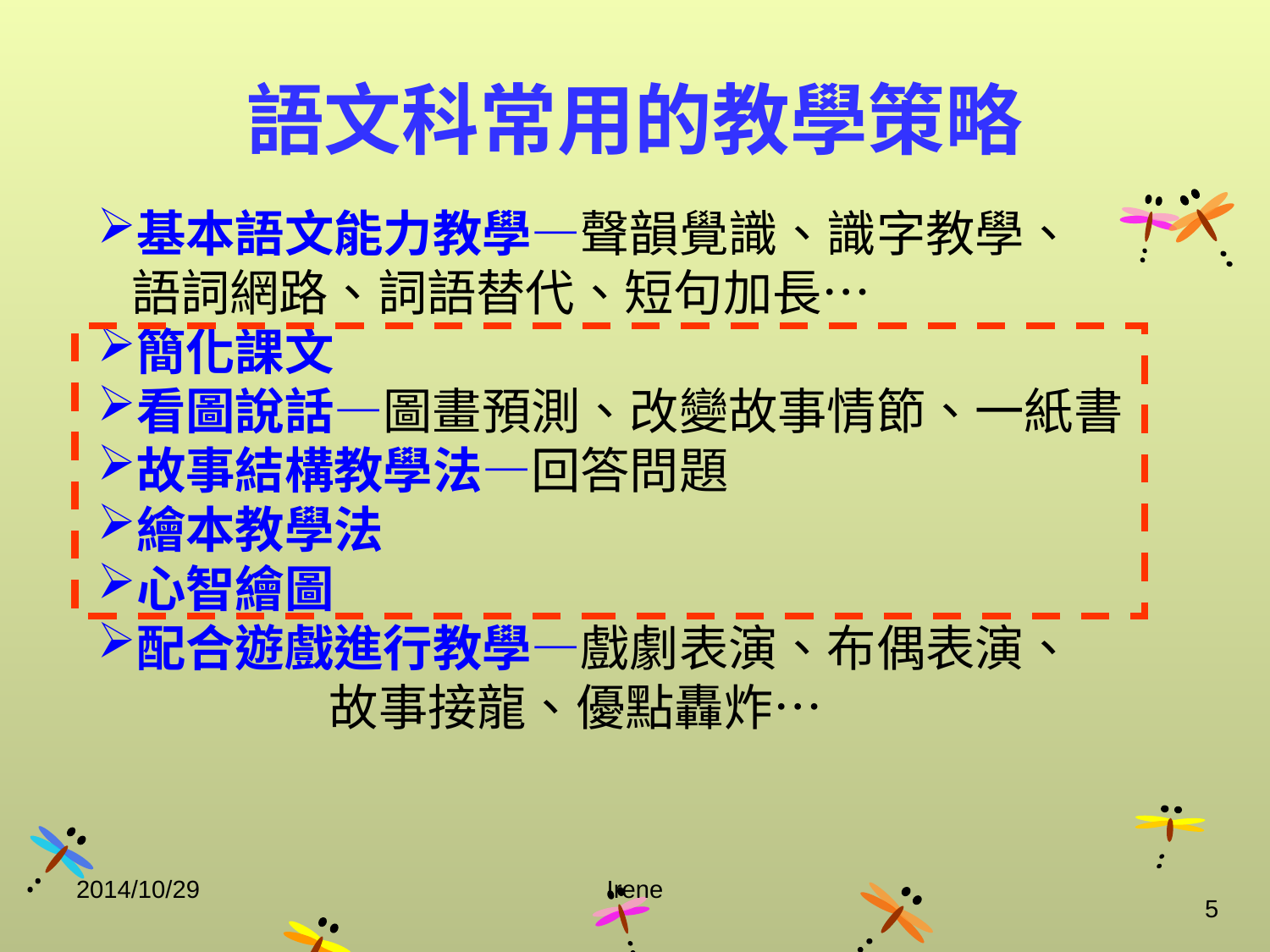

# 語文科常用的教學策略
基本語文能力教學—聲韻覺識、識字教學、
  語詞網路、詞語替代、短句加長…
簡化課文
看圖說話—圖畫預測、改變故事情節、一紙書
故事結構教學法—回答問題
繪本教學法
心智繪圖
配合遊戲進行教學—戲劇表演、布偶表演、
                    故事接龍、優點轟炸…

2014/10/29
Irene